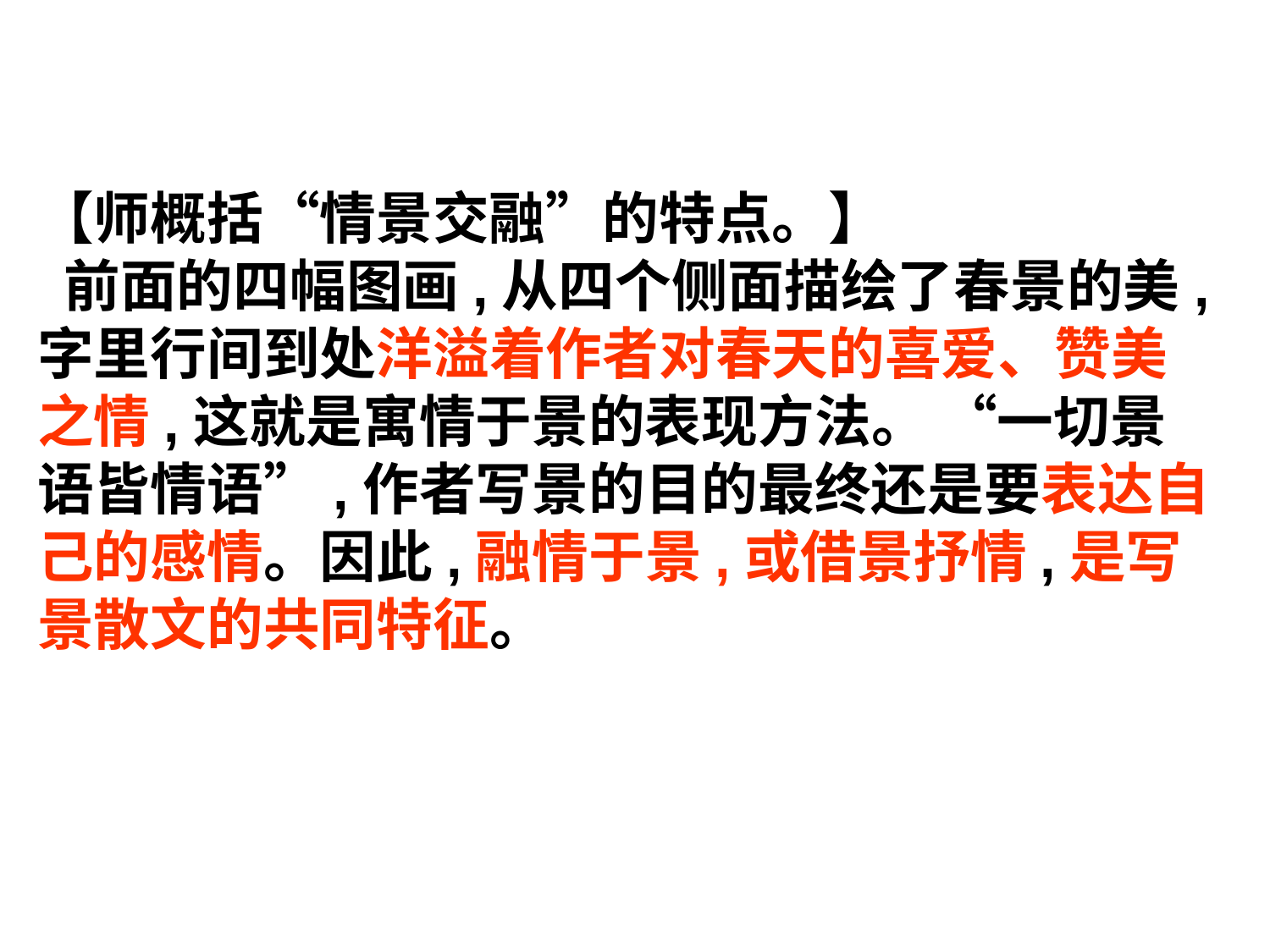

【师概括“情景交融”的特点。】
 前面的四幅图画,从四个侧面描绘了春景的美,字里行间到处洋溢着作者对春天的喜爱、赞美之情,这就是寓情于景的表现方法。 “一切景语皆情语”,作者写景的目的最终还是要表达自己的感情。因此,融情于景,或借景抒情,是写景散文的共同特征。